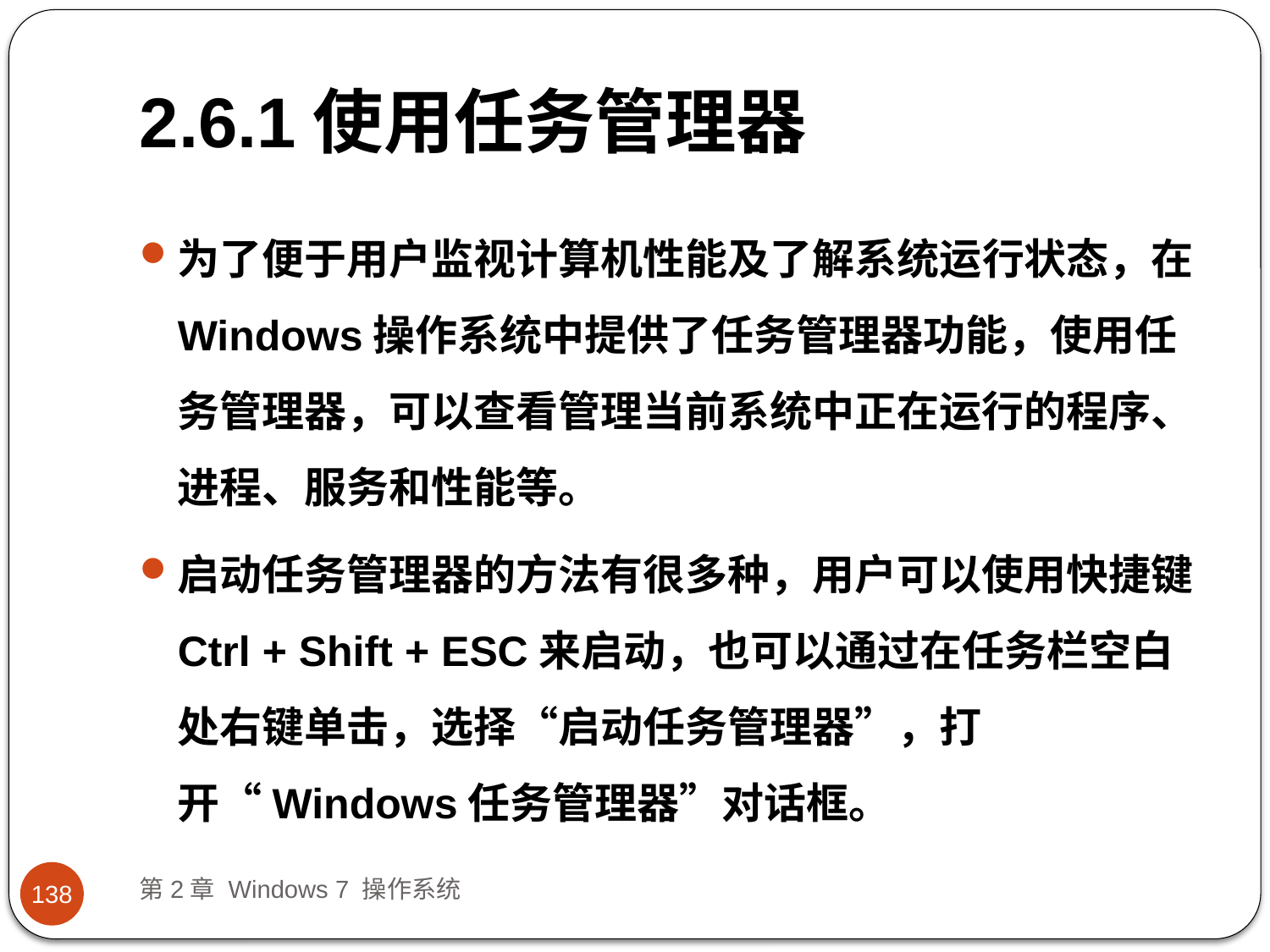

# 2.6.1使用任务管理器
为了便于用户监视计算机性能及了解系统运行状态，在Windows操作系统中提供了任务管理器功能，使用任务管理器，可以查看管理当前系统中正在运行的程序、进程、服务和性能等。
启动任务管理器的方法有很多种，用户可以使用快捷键Ctrl + Shift + ESC来启动，也可以通过在任务栏空白处右键单击，选择“启动任务管理器”，打开“Windows任务管理器”对话框。
第2章 Windows 7 操作系统
138